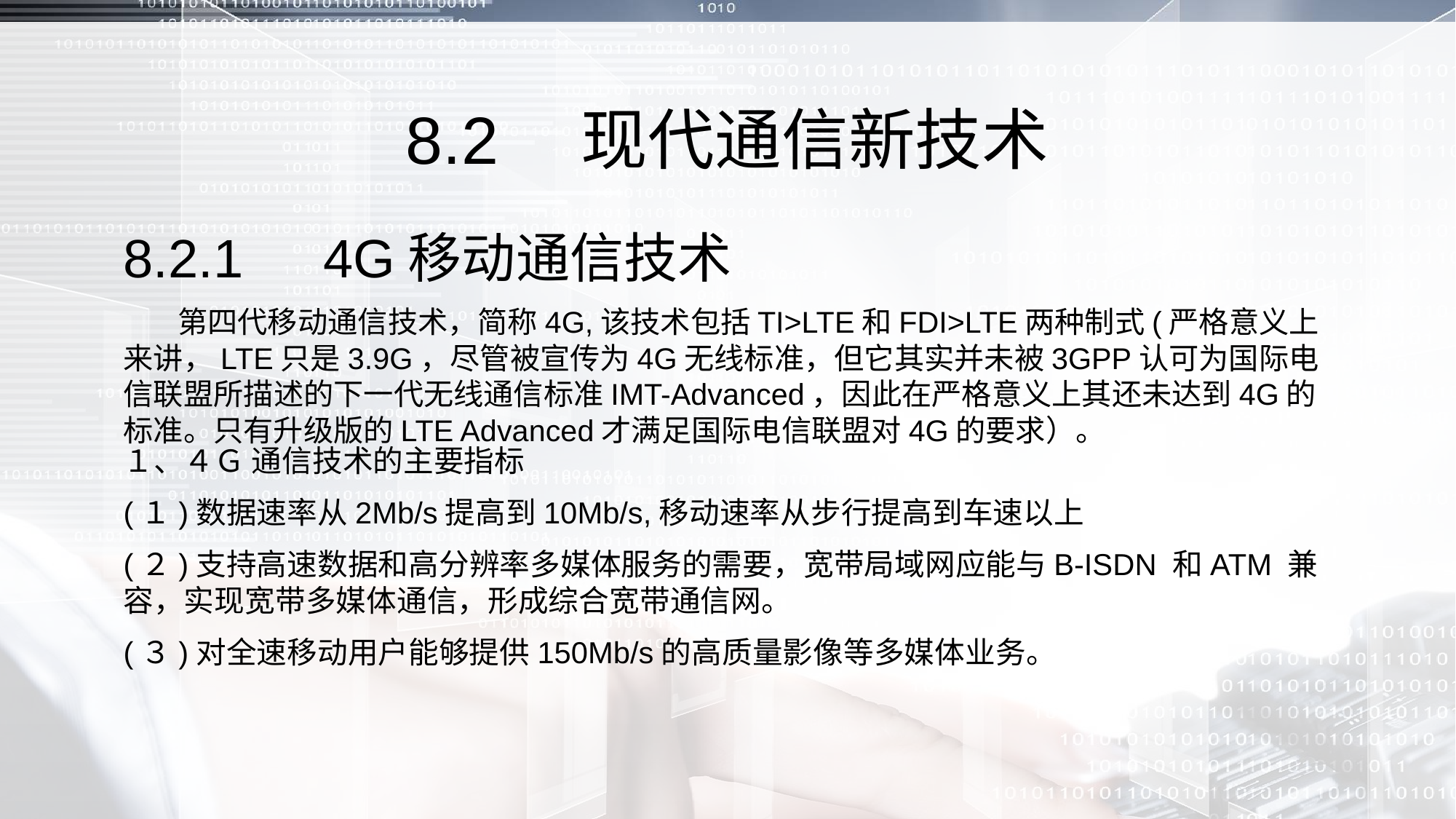

# 8.2　现代通信新技术
8.2.1　4G移动通信技术
       第四代移动通信技术，简称4G,该技术包括TI>LTE和FDI>LTE两种制式(严格意义上来讲，LTE只是3.9G，尽管被宣传为4G无线标准，但它其实并未被3GPP认可为国际电信联盟所描述的下一代无线通信标准IMT-Advanced，因此在严格意义上其还未达到4G的标准。只有升级版的LTE Advanced才满足国际电信联盟对4G的要求）。
１、４Ｇ 通信技术的主要指标
(１)数据速率从2Mb/s提高到10Mb/s,移动速率从步行提高到车速以上
(２)支持高速数据和高分辨率多媒体服务的需要，宽带局域网应能与B-ISDN 和ATM 兼容，实现宽带多媒体通信，形成综合宽带通信网。
(３)对全速移动用户能够提供150Mb/s的高质量影像等多媒体业务。